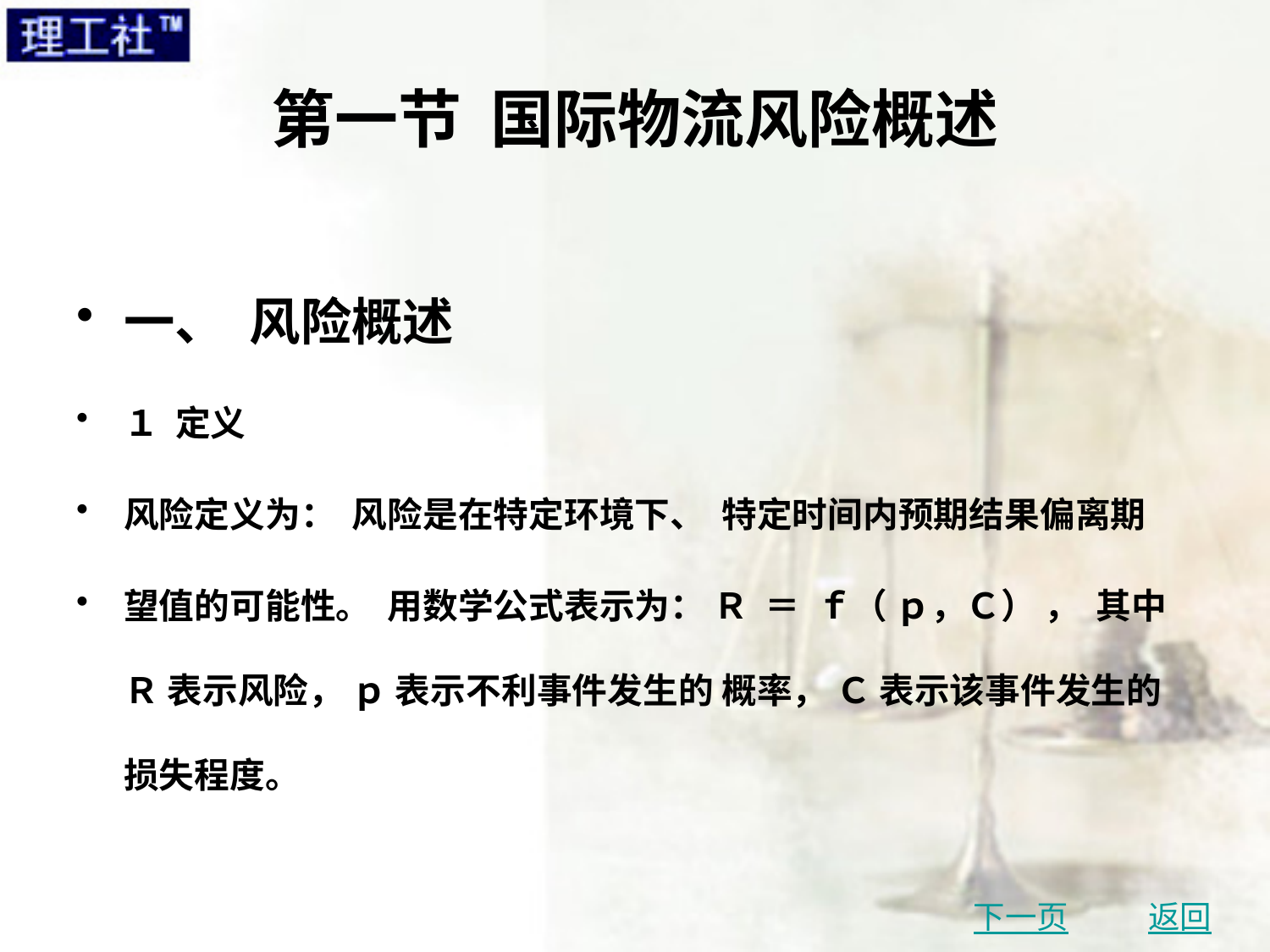

# 第一节  国际物流风险概述
一、  风险概述
１  定义
风险定义为：  风险是在特定环境下、  特定时间内预期结果偏离期
望值的可能性。  用数学公式表示为： Ｒ  ＝  ｆ（ ｐ，Ｃ） ，  其中 Ｒ 表示风险， ｐ 表示不利事件发生的 概率， Ｃ 表示该事件发生的损失程度。

下一页
返回